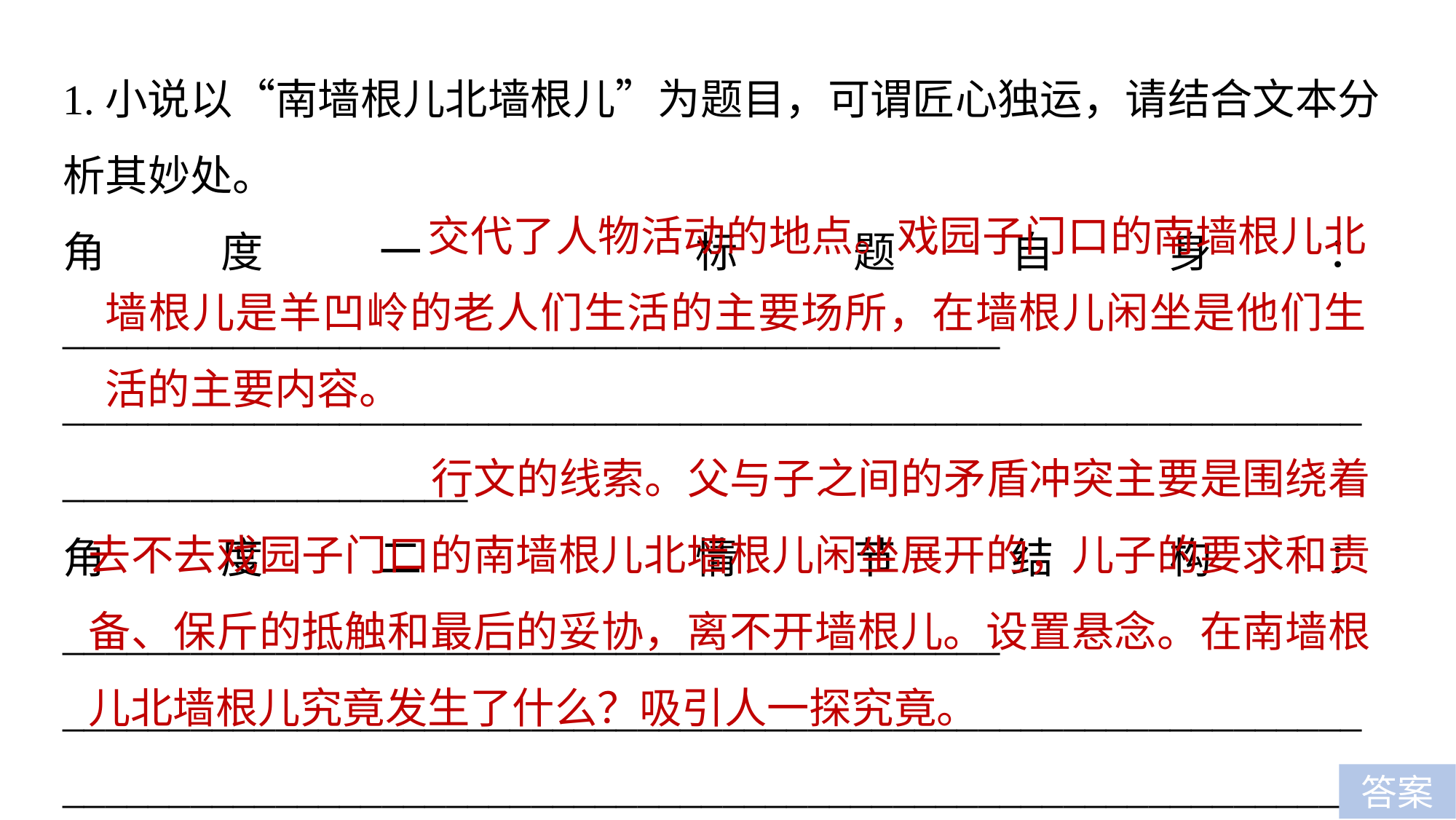

1.小说以“南墙根儿北墙根儿”为题目，可谓匠心独运，请结合文本分析其妙处。
角度一　标题自身：____________________________________________
________________________________________________________________________________
角度二　情节结构：____________________________________________
__________________________________________________________________________________________________________________________________________________________________________
                                交代了人物活动的地点。戏园子门口的南墙根儿北墙根儿是羊凹岭的老人们生活的主要场所，在墙根儿闲坐是他们生活的主要内容。
                                  行文的线索。父与子之间的矛盾冲突主要是围绕着去不去戏园子门口的南墙根儿北墙根儿闲坐展开的，儿子的要求和责备、保斤的抵触和最后的妥协，离不开墙根儿。设置悬念。在南墙根儿北墙根儿究竟发生了什么？吸引人一探究竟。
答案